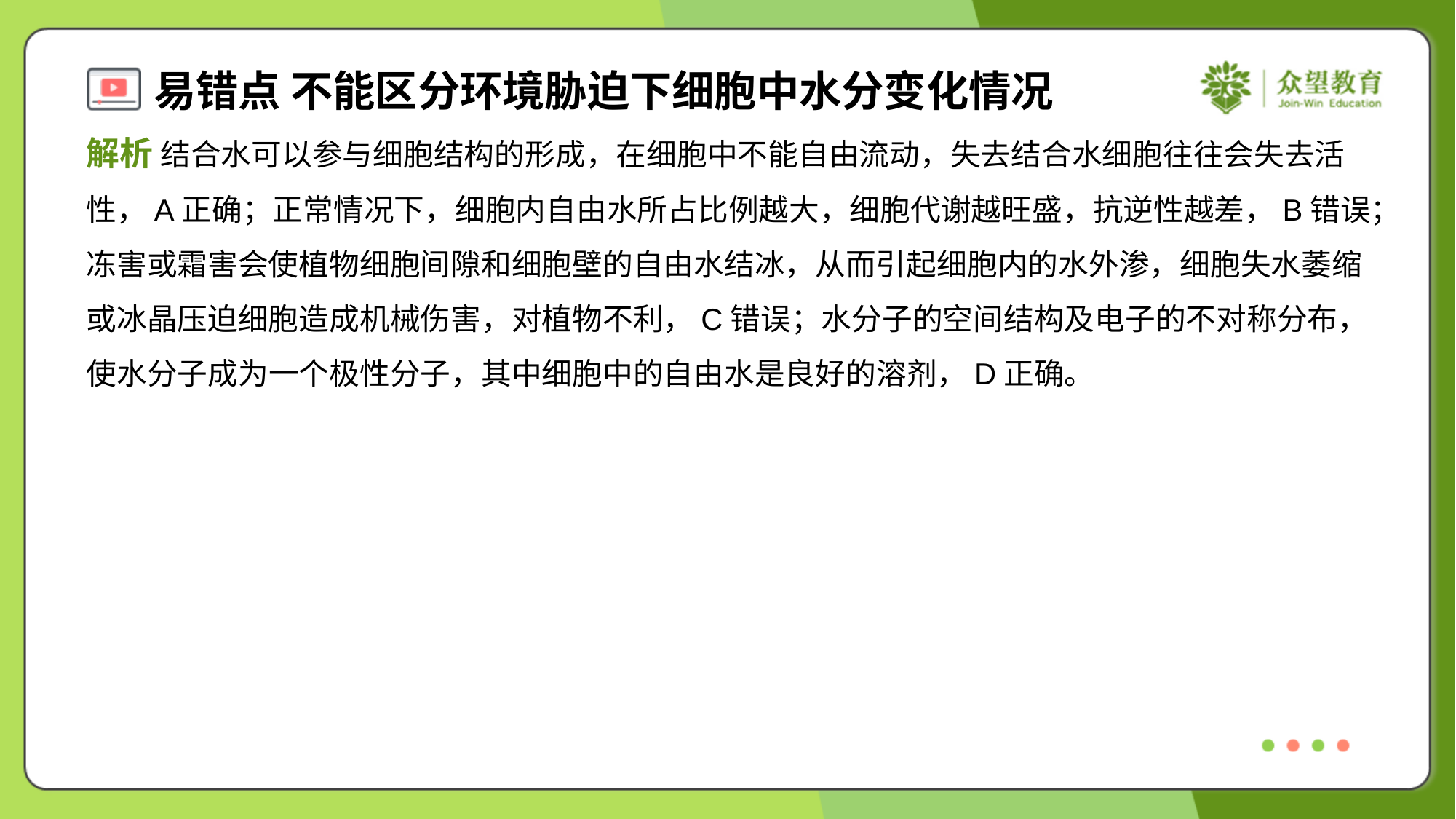

解析 结合水可以参与细胞结构的形成，在细胞中不能自由流动，失去结合水细胞往往会失去活
性，A正确；正常情况下，细胞内自由水所占比例越大，细胞代谢越旺盛，抗逆性越差，B错误；
冻害或霜害会使植物细胞间隙和细胞壁的自由水结冰，从而引起细胞内的水外渗，细胞失水萎缩
或冰晶压迫细胞造成机械伤害，对植物不利，C错误；水分子的空间结构及电子的不对称分布，
使水分子成为一个极性分子，其中细胞中的自由水是良好的溶剂，D正确。